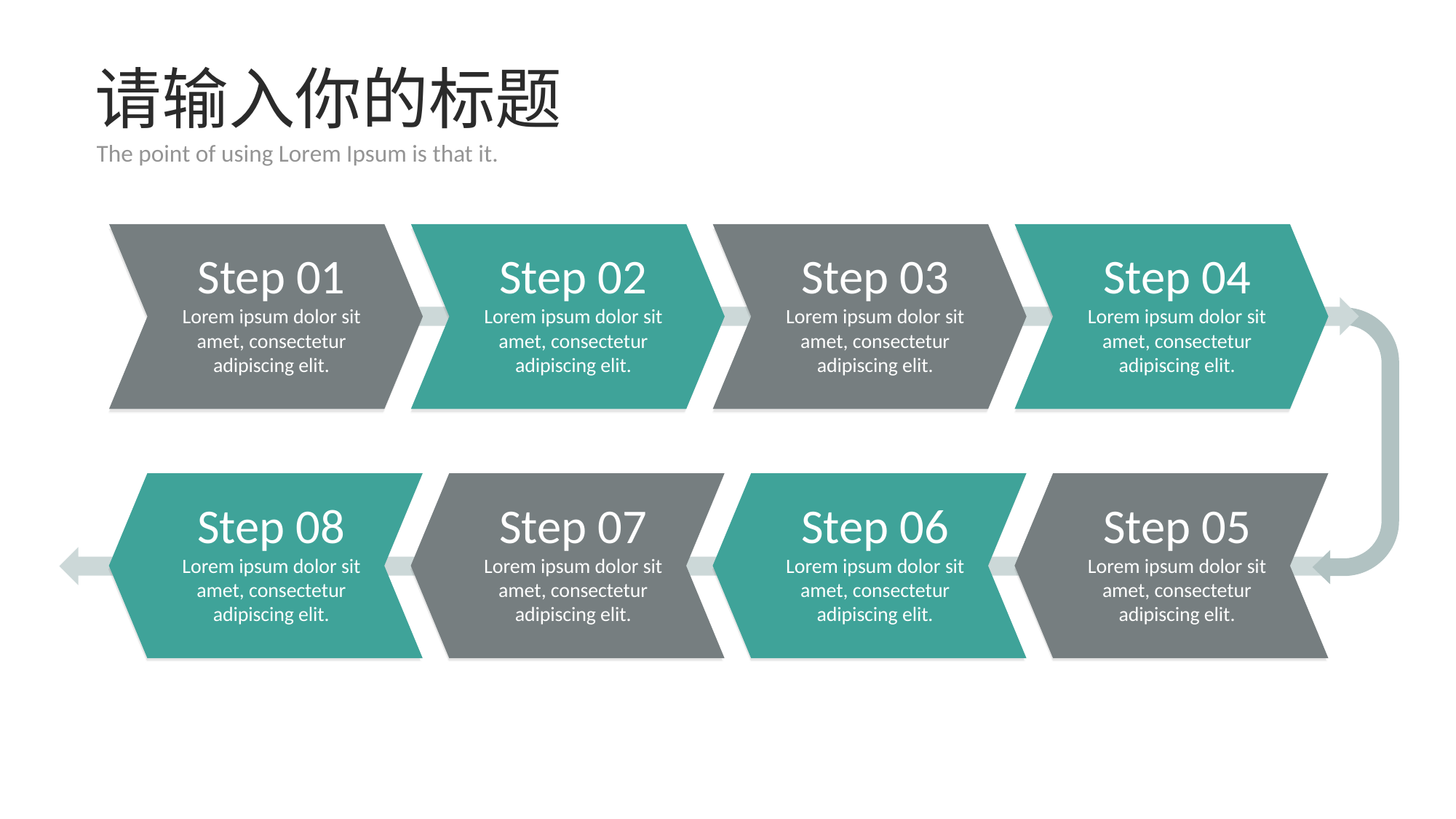

# 请输入你的标题
The point of using Lorem Ipsum is that it.

Step 01
Lorem ipsum dolor sit amet, consectetur adipiscing elit.
Step 02
Lorem ipsum dolor sit amet, consectetur adipiscing elit.
Step 03
Lorem ipsum dolor sit amet, consectetur adipiscing elit.
Step 04
Lorem ipsum dolor sit amet, consectetur adipiscing elit.

Step 08
Lorem ipsum dolor sit amet, consectetur adipiscing elit.
Step 07
Lorem ipsum dolor sit amet, consectetur adipiscing elit.
Step 06
Lorem ipsum dolor sit amet, consectetur adipiscing elit.
Step 05
Lorem ipsum dolor sit amet, consectetur adipiscing elit.